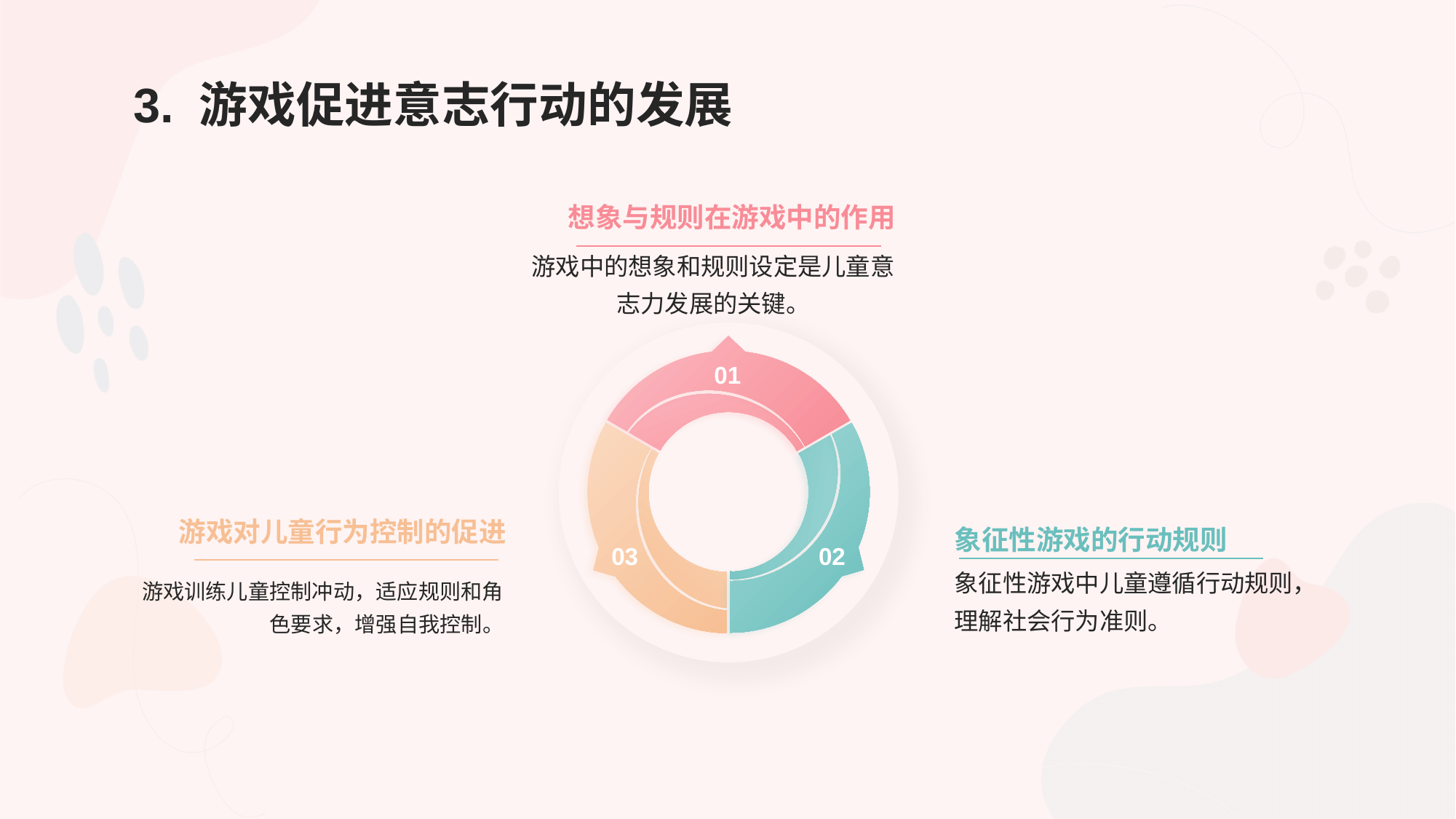

# 3. 游戏促进意志行动的发展
想象与规则在游戏中的作用
游戏中的想象和规则设定是儿童意志力发展的关键。

01

03
02

游戏对儿童行为控制的促进
象征性游戏的行动规则
象征性游戏中儿童遵循行动规则，理解社会行为准则。
游戏训练儿童控制冲动，适应规则和角色要求，增强自我控制。